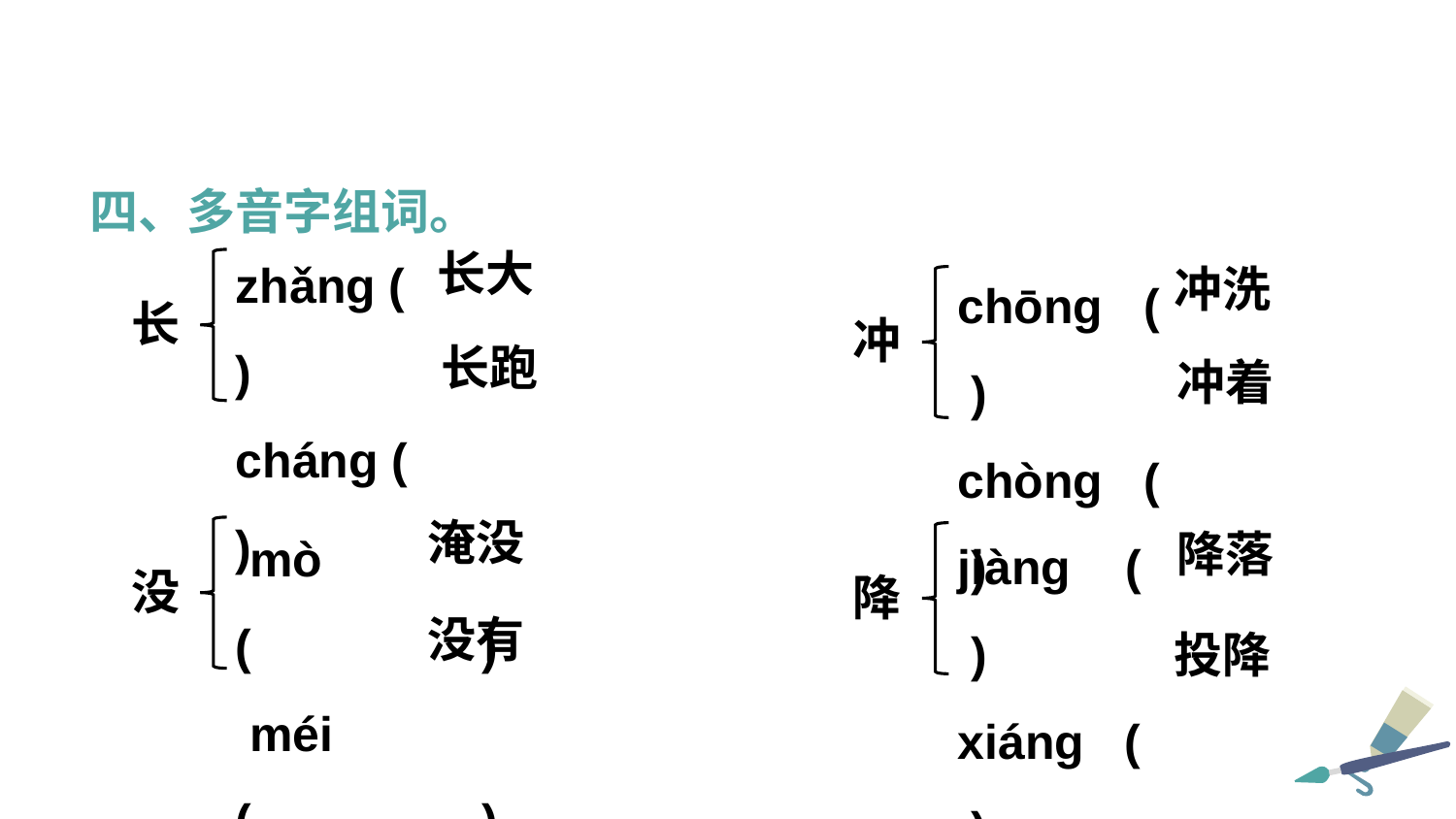

四、多音字组词。
zhǎng (                )
cháng (                )
长大
chōng   (               )
chòng   (               )

冲洗

长
冲
长跑
冲着
 mò   (                 )
 méi  (                 )
jiàng    (                )
xiáng   (                )
淹没
降落

没
降
没有
投降